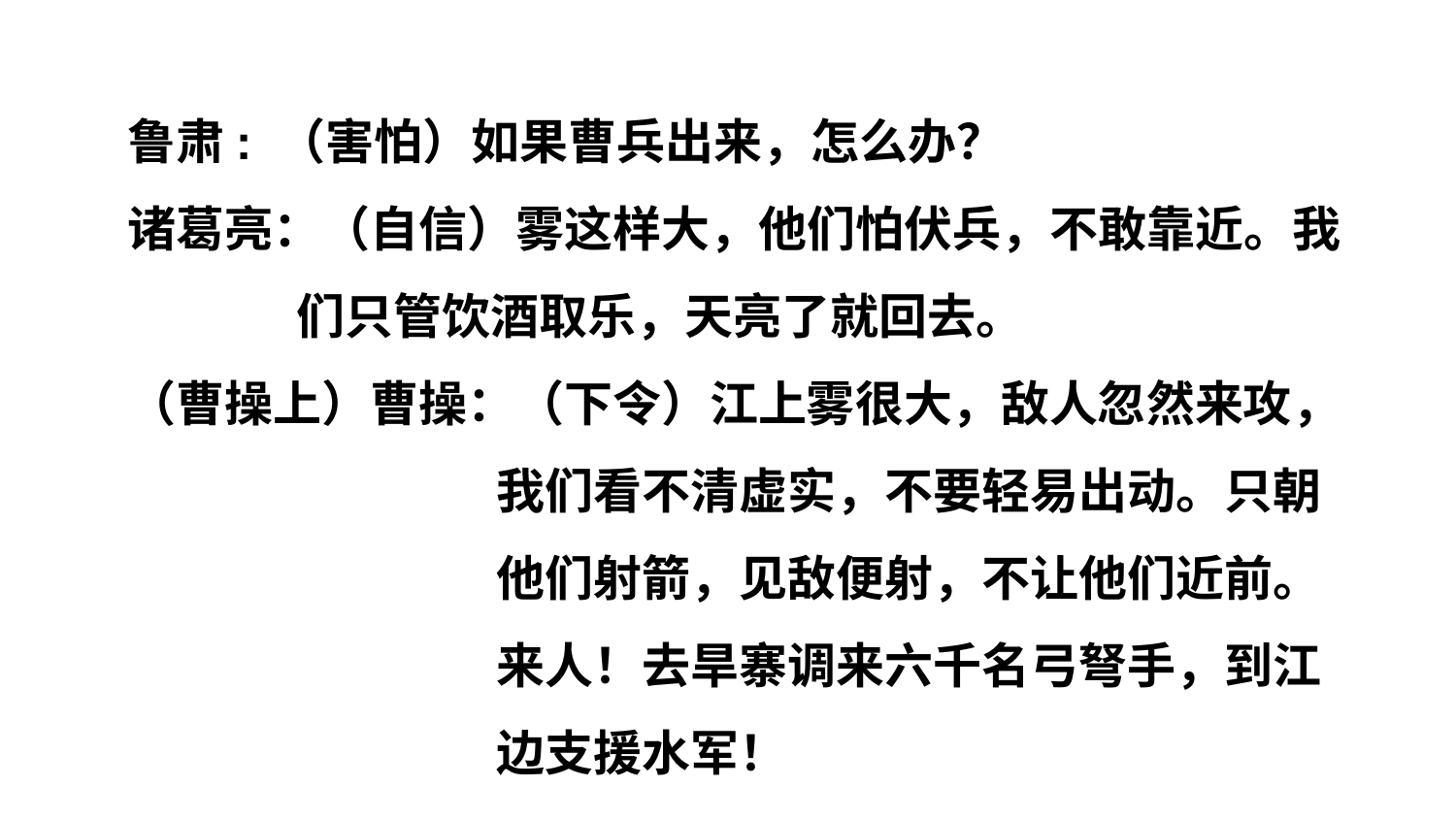

鲁肃: （害怕）如果曹兵出来，怎么办？
诸葛亮：（自信）雾这样大，他们怕伏兵，不敢靠近。我们只管饮酒取乐，天亮了就回去。
（曹操上）曹操：（下令）江上雾很大，敌人忽然来攻，我们看不清虚实，不要轻易出动。只朝他们射箭，见敌便射，不让他们近前。来人！去旱寨调来六千名弓弩手，到江边支援水军！